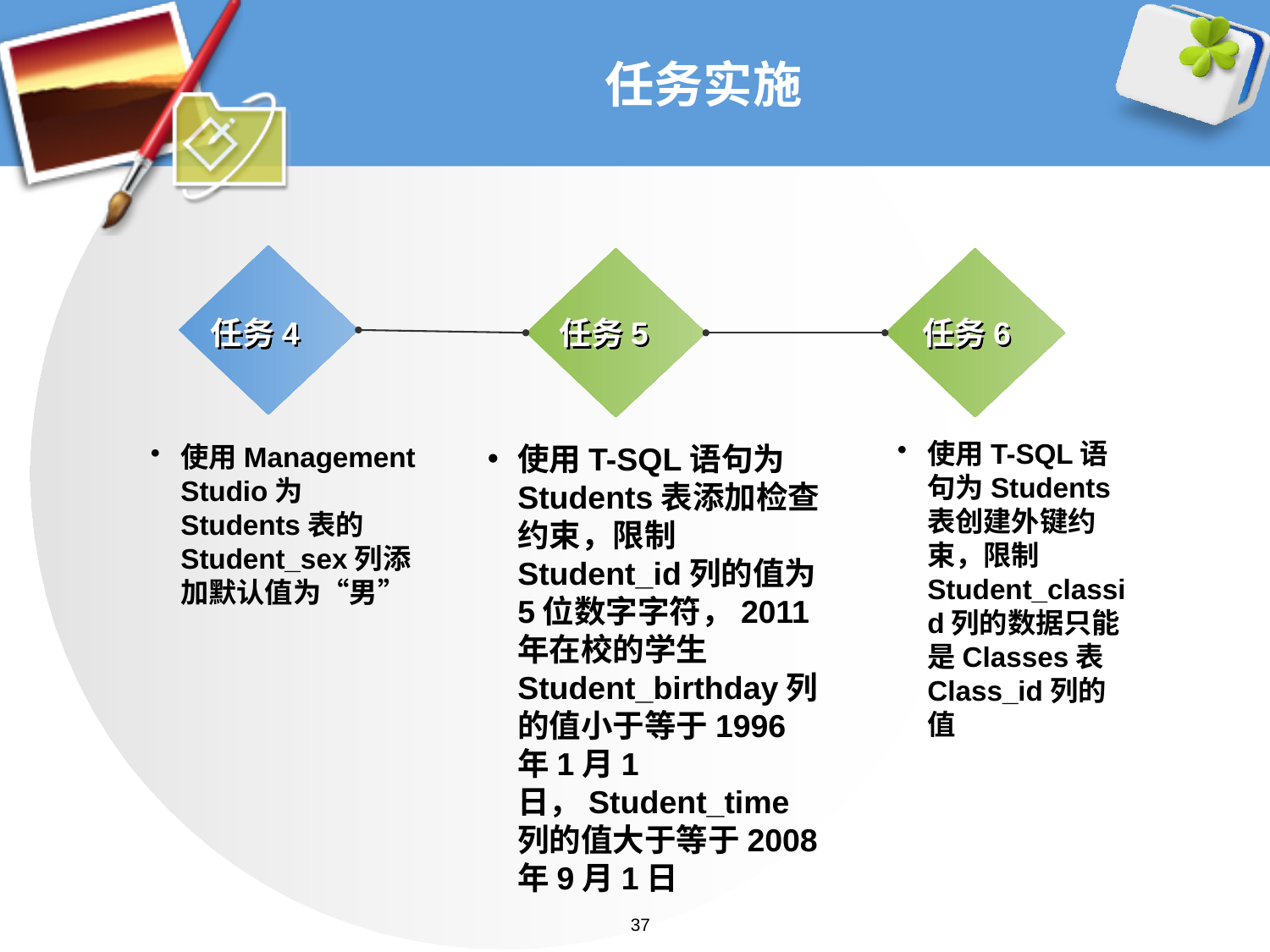

# 任务实施

任务4
任务5
任务6
使用T-SQL语句为Students表创建外键约束，限制Student_classid列的数据只能是Classes表Class_id列的值
使用Management Studio为Students表的Student_sex列添加默认值为“男”
使用T-SQL语句为Students表添加检查约束，限制Student_id列的值为5位数字字符，2011年在校的学生Student_birthday列的值小于等于1996年1月1日，Student_time列的值大于等于2008年9月1日
37